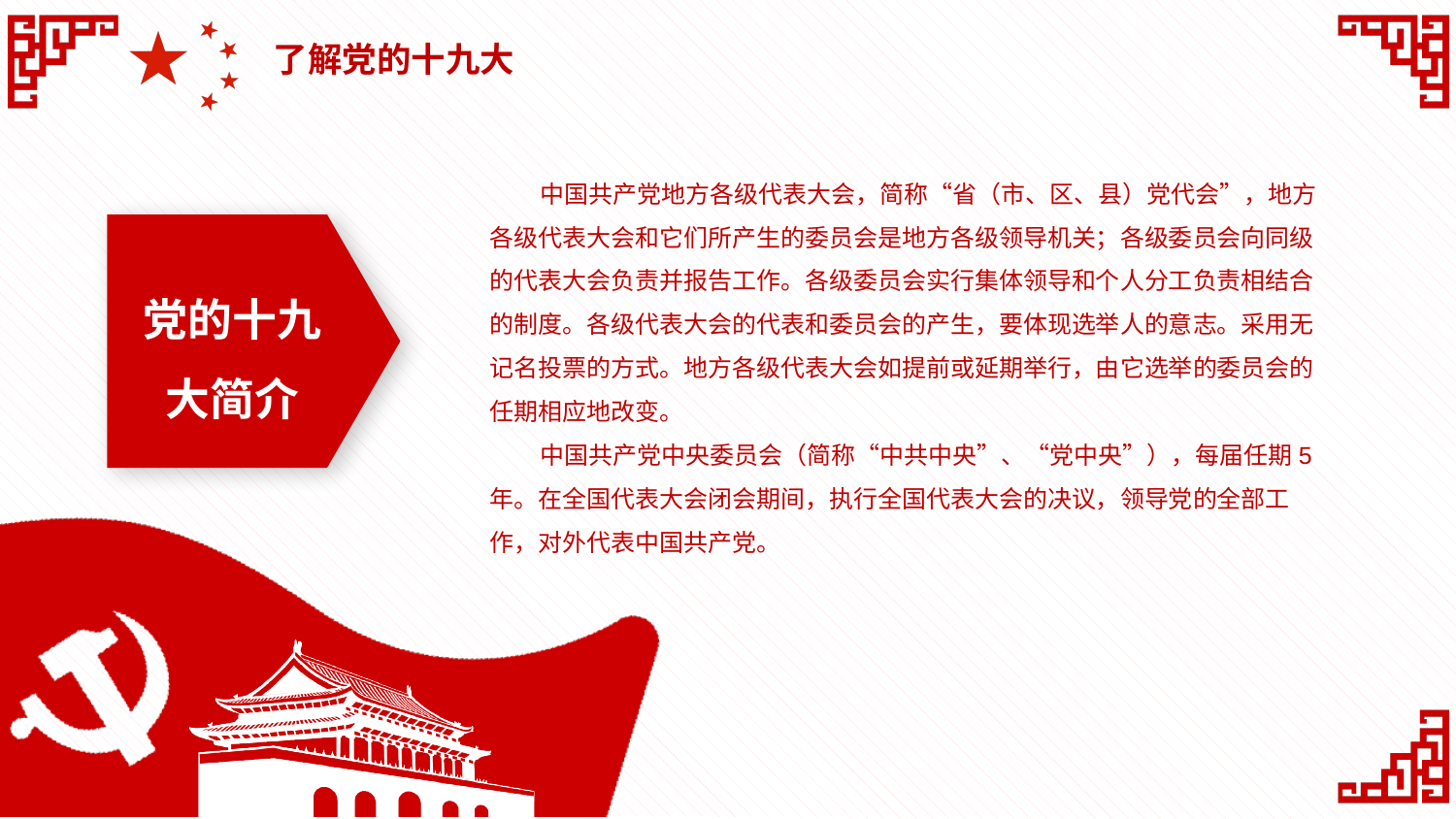

了解党的十九大
中国共产党地方各级代表大会，简称“省（市、区、县）党代会”，地方各级代表大会和它们所产生的委员会是地方各级领导机关；各级委员会向同级的代表大会负责并报告工作。各级委员会实行集体领导和个人分工负责相结合的制度。各级代表大会的代表和委员会的产生，要体现选举人的意志。采用无记名投票的方式。地方各级代表大会如提前或延期举行，由它选举的委员会的任期相应地改变。
中国共产党中央委员会（简称“中共中央”、“党中央”），每届任期5年。在全国代表大会闭会期间，执行全国代表大会的决议，领导党的全部工作，对外代表中国共产党。

党的十九大简介